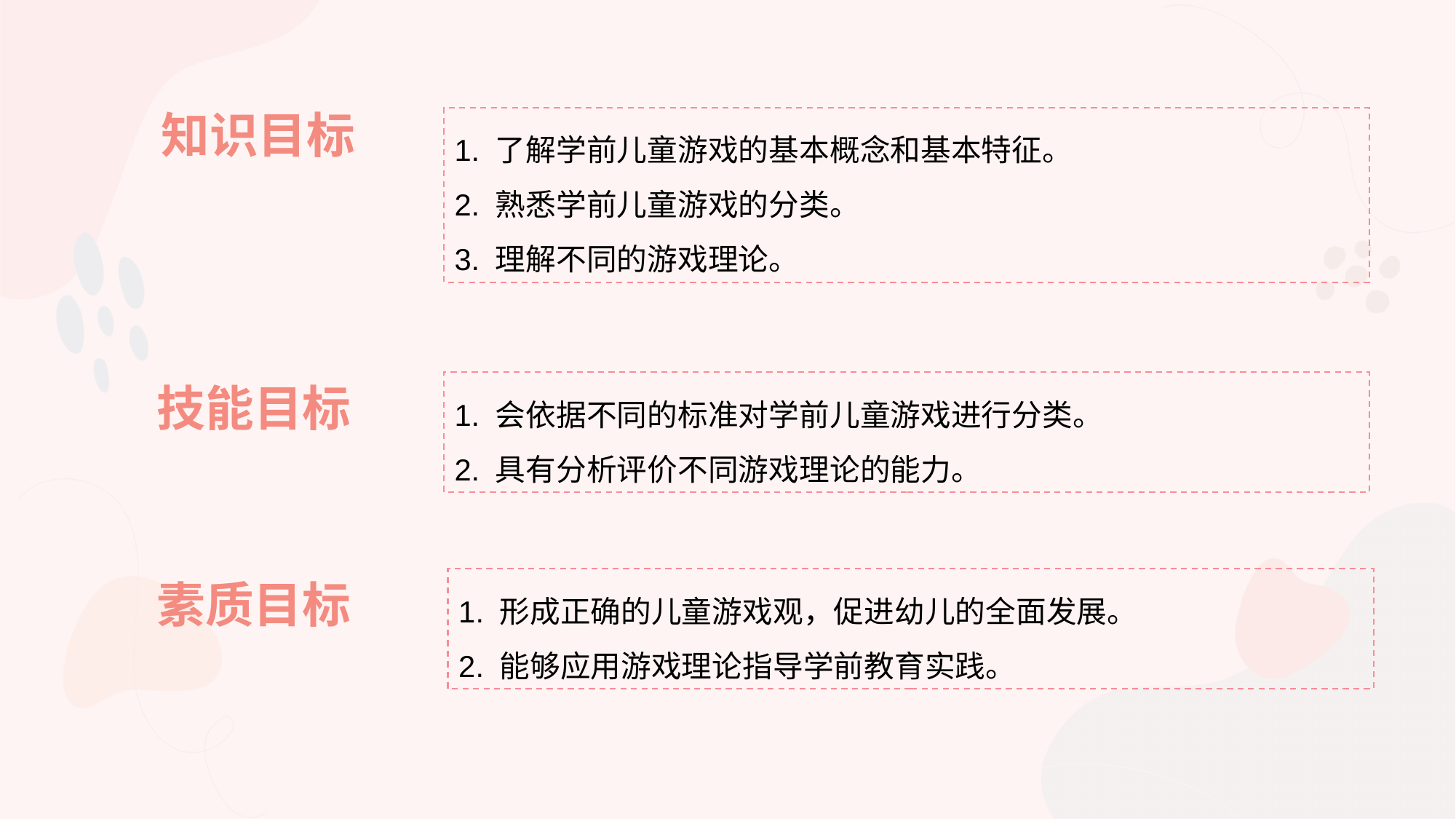

知识目标
1. 了解学前儿童游戏的基本概念和基本特征。
2. 熟悉学前儿童游戏的分类。
3. 理解不同的游戏理论。
技能目标
1. 会依据不同的标准对学前儿童游戏进行分类。
2. 具有分析评价不同游戏理论的能力。
素质目标
1. 形成正确的儿童游戏观，促进幼儿的全面发展。
2. 能够应用游戏理论指导学前教育实践。